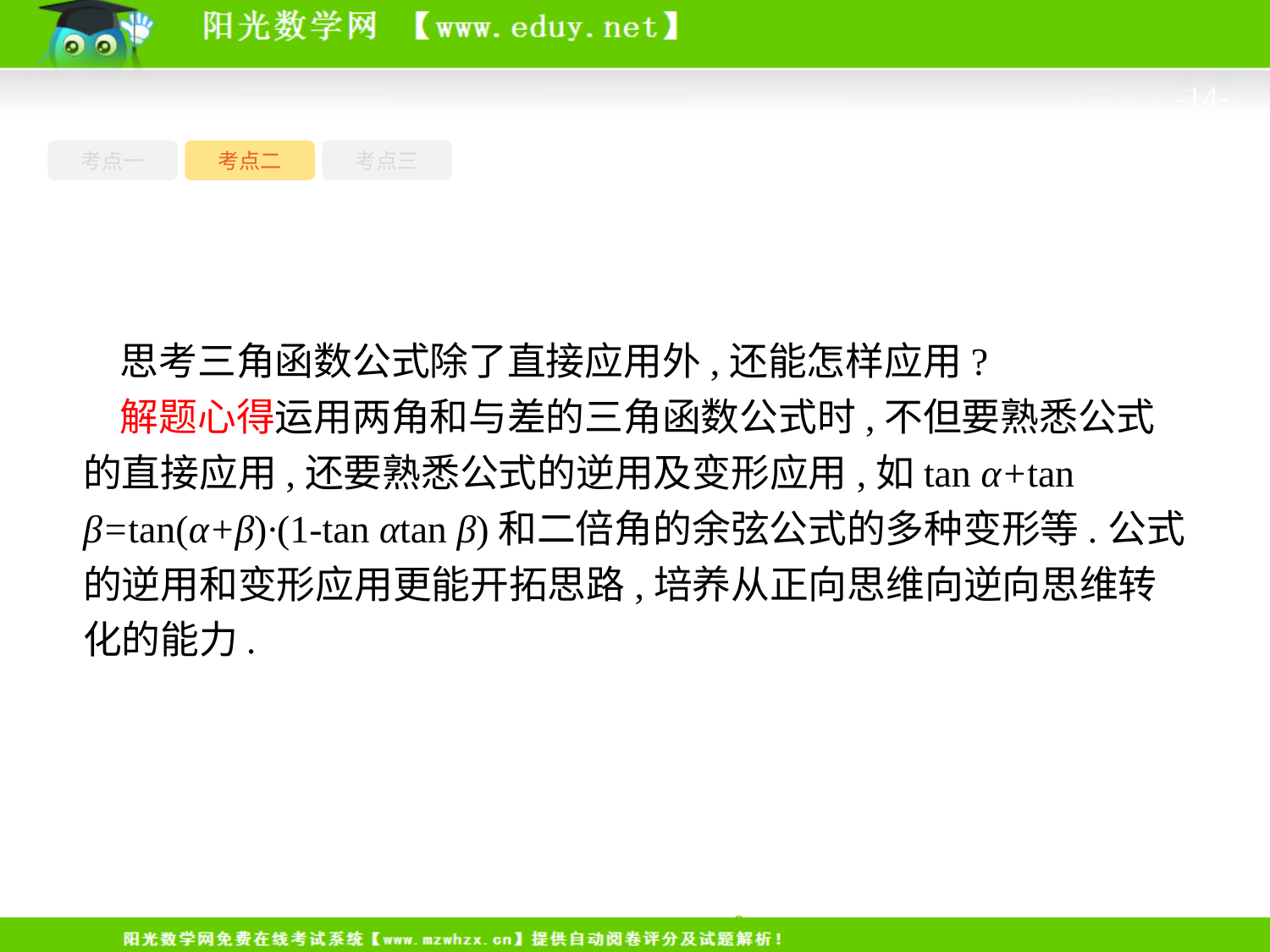

-14-
考点一
考点三
考点二
思考三角函数公式除了直接应用外,还能怎样应用?
解题心得运用两角和与差的三角函数公式时,不但要熟悉公式的直接应用,还要熟悉公式的逆用及变形应用,如tan α+tan β=tan(α+β)·(1-tan αtan β)和二倍角的余弦公式的多种变形等.公式的逆用和变形应用更能开拓思路,培养从正向思维向逆向思维转化的能力.